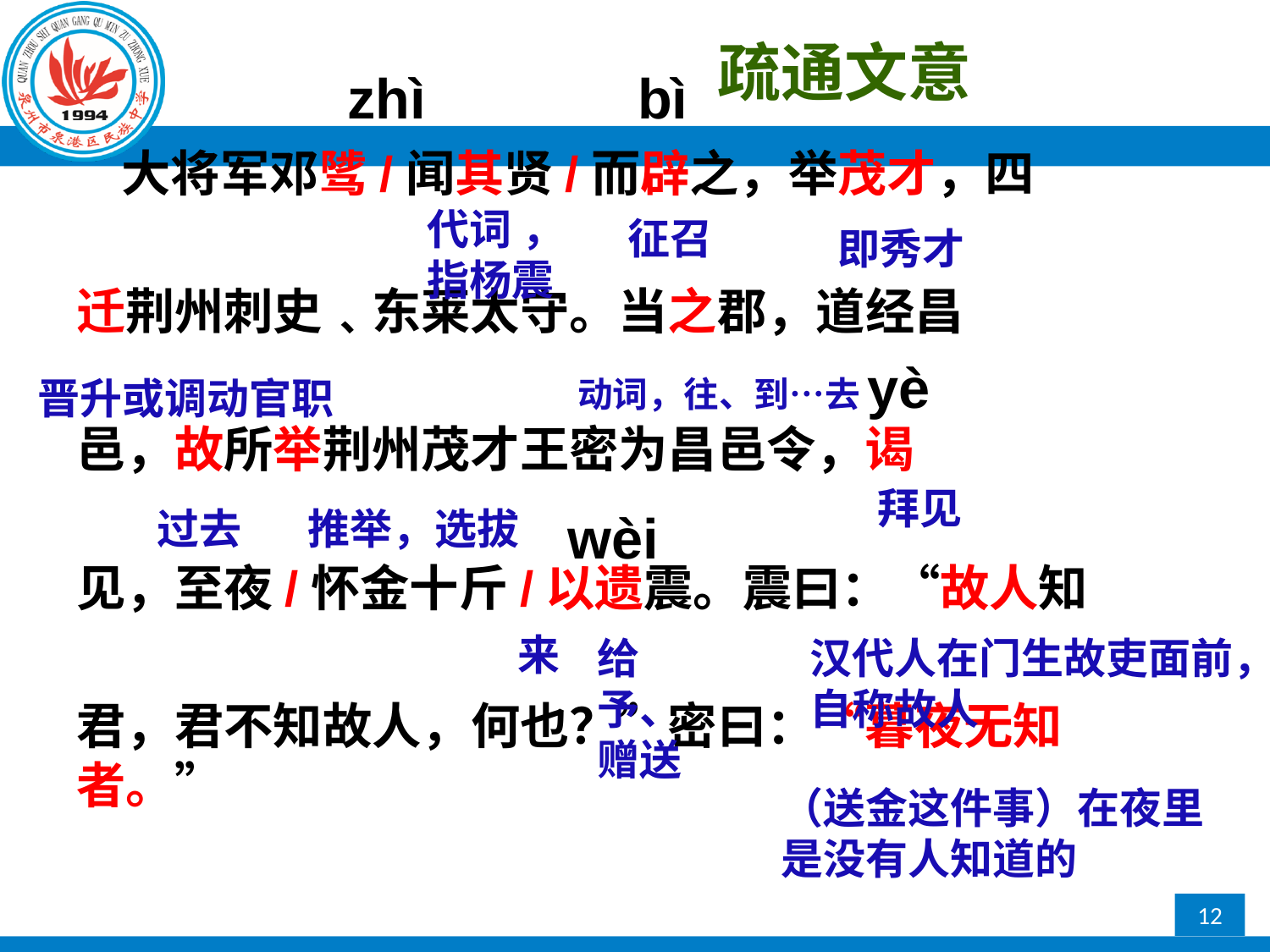

疏通文意

zhì
bì
   大将军邓骘/闻其贤/而辟之，举茂才，四

迁荆州刺史﹑东莱太守。当之郡，道经昌

邑，故所举荆州茂才王密为昌邑令，谒

见，至夜/怀金十斤/以遗震。震曰：“故人知

君，君不知故人，何也？”密曰：“暮夜无知者。”
代词 ，指杨震

征召
即秀才
yè
晋升或调动官职
动词，往、到…去
拜见

过去
推举，选拔
wèi

来
给予、赠送
汉代人在门生故吏面前，
自称故人

（送金这件事）在夜里
是没有人知道的